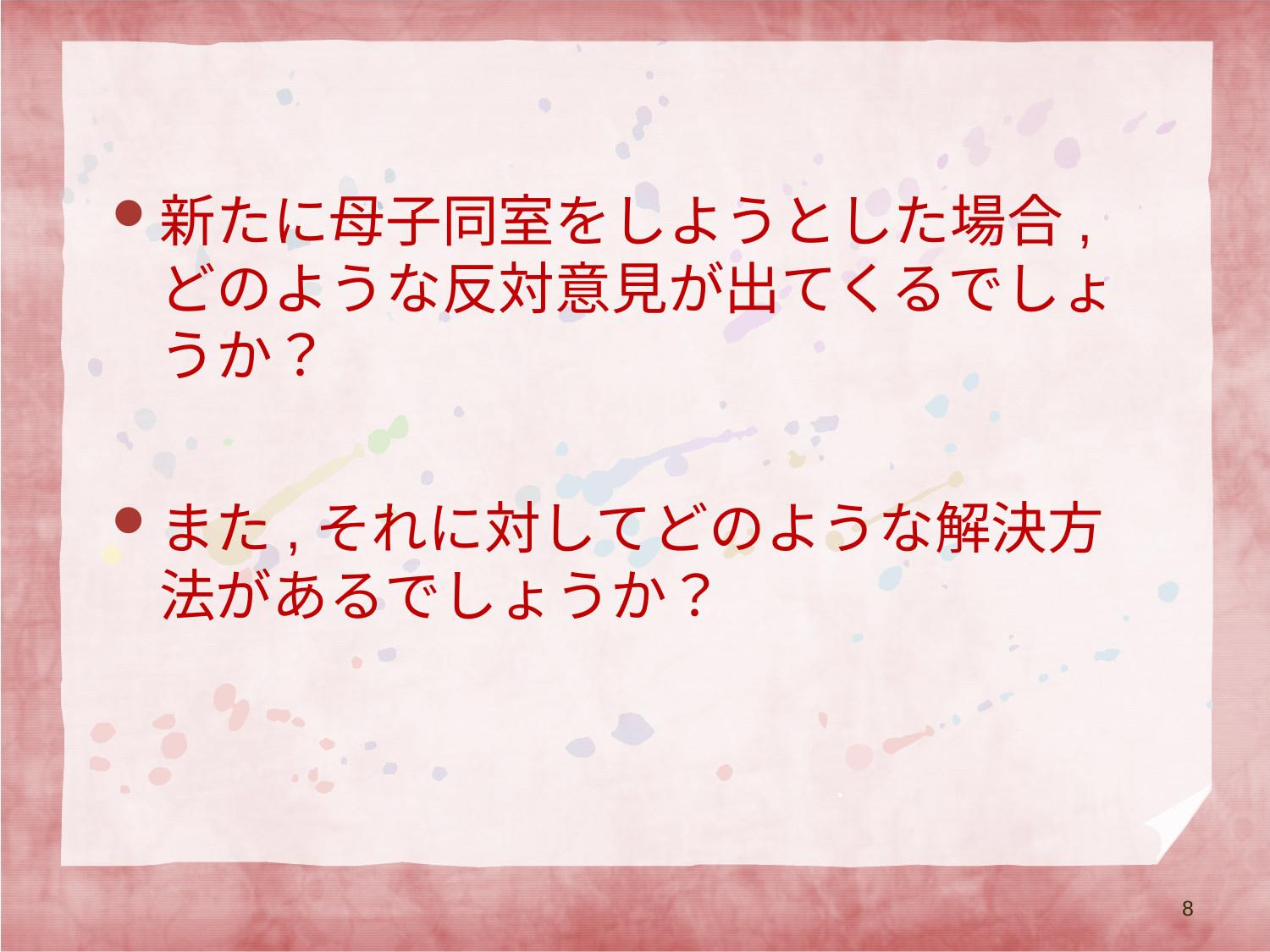

新たに母子同室をしようとした場合,どのような反対意見が出てくるでしょうか？
また,それに対してどのような解決方法があるでしょうか？
8